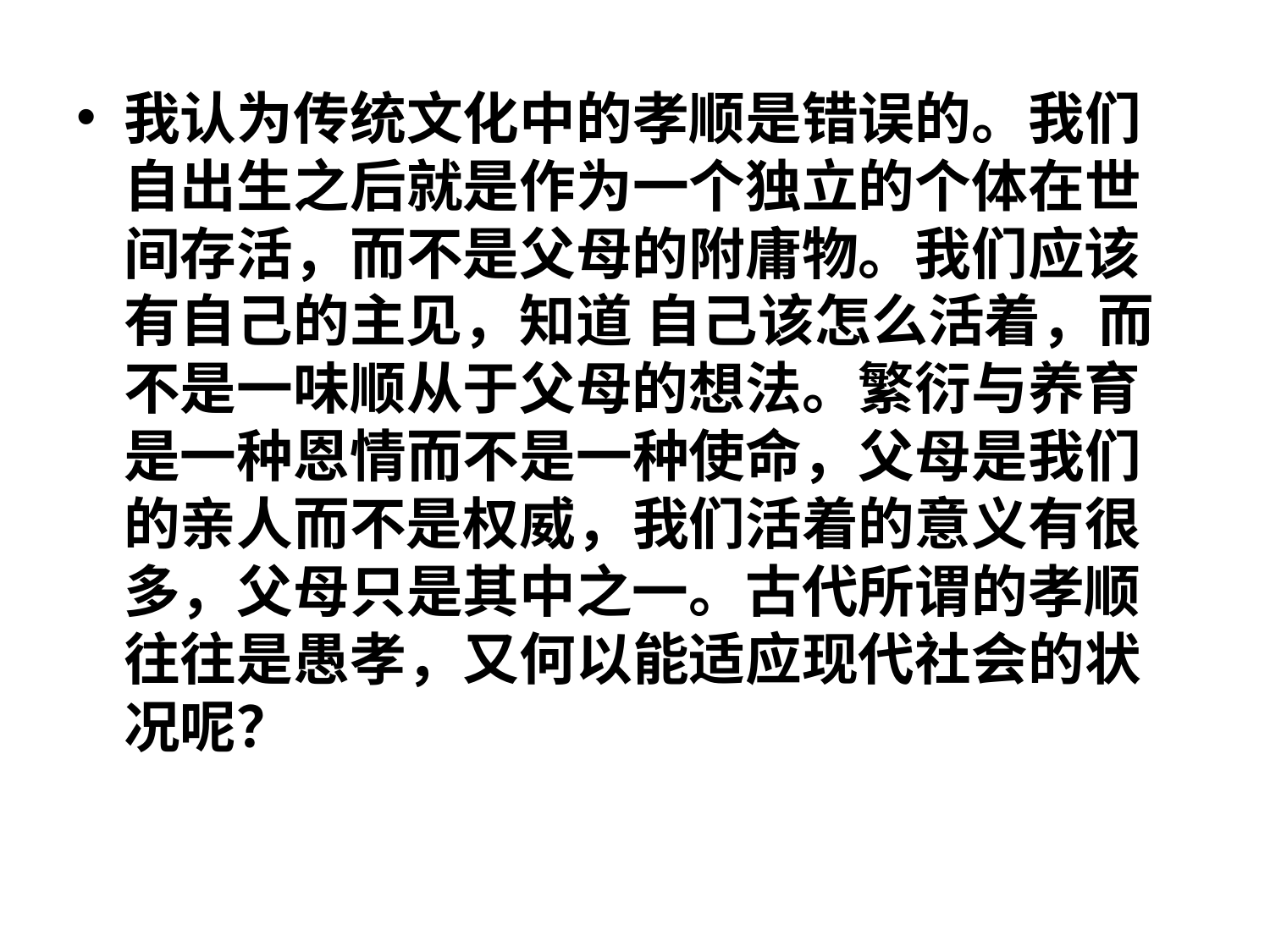

#
我认为传统文化中的孝顺是错误的。我们自出生之后就是作为一个独立的个体在世间存活，而不是父母的附庸物。我们应该有自己的主见，知道 自己该怎么活着，而不是一味顺从于父母的想法。繁衍与养育是一种恩情而不是一种使命，父母是我们的亲人而不是权威，我们活着的意义有很多，父母只是其中之一。古代所谓的孝顺往往是愚孝，又何以能适应现代社会的状况呢？